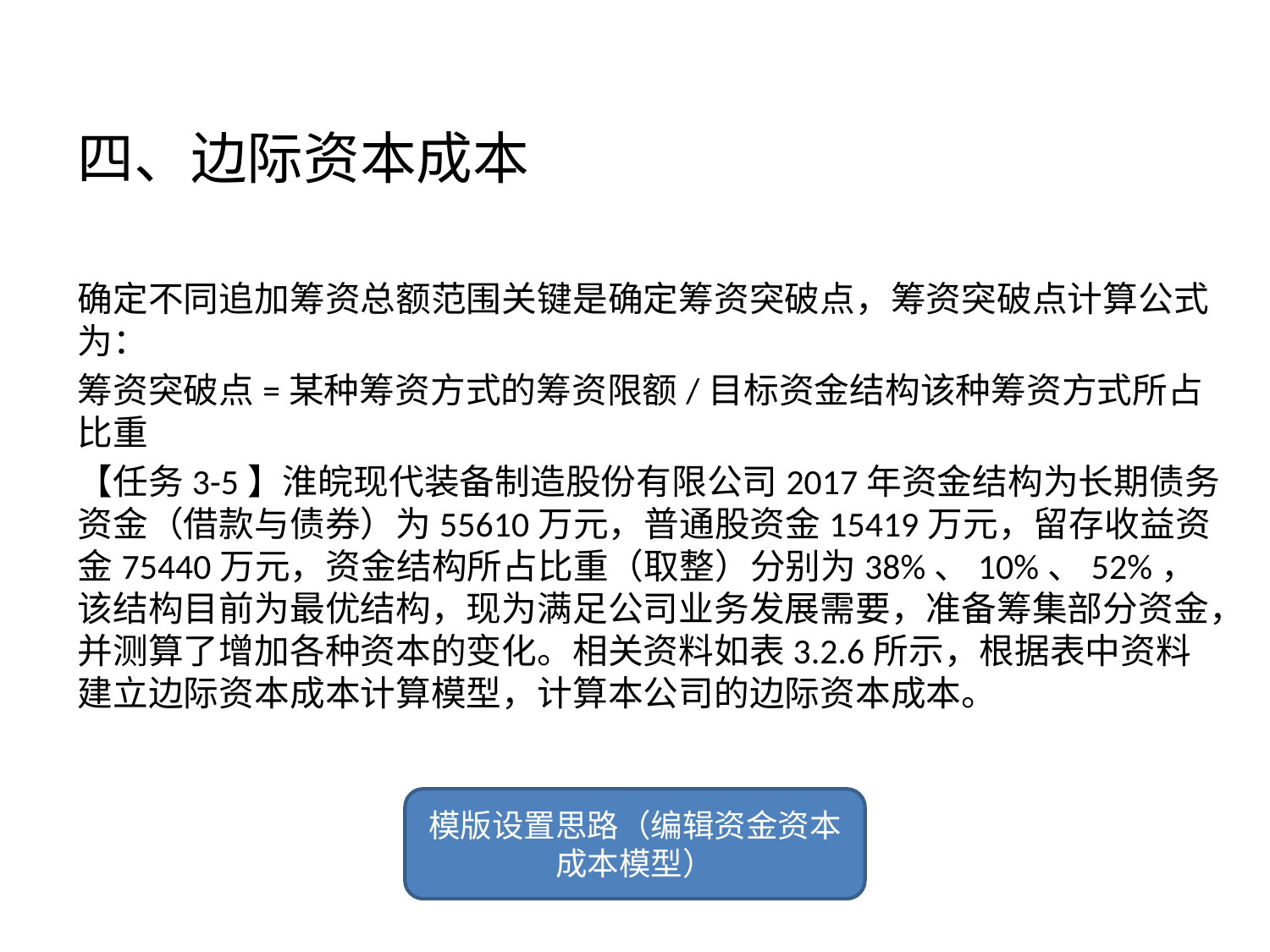

四、边际资本成本

确定不同追加筹资总额范围关键是确定筹资突破点，筹资突破点计算公式为：
筹资突破点=某种筹资方式的筹资限额/目标资金结构该种筹资方式所占比重
【任务3-5】淮皖现代装备制造股份有限公司2017年资金结构为长期债务资金（借款与债券）为55610万元，普通股资金15419万元，留存收益资金75440万元，资金结构所占比重（取整）分别为38%、10%、52%，该结构目前为最优结构，现为满足公司业务发展需要，准备筹集部分资金，并测算了增加各种资本的变化。相关资料如表3.2.6所示，根据表中资料建立边际资本成本计算模型，计算本公司的边际资本成本。

模版设置思路（编辑资金资本成本模型）